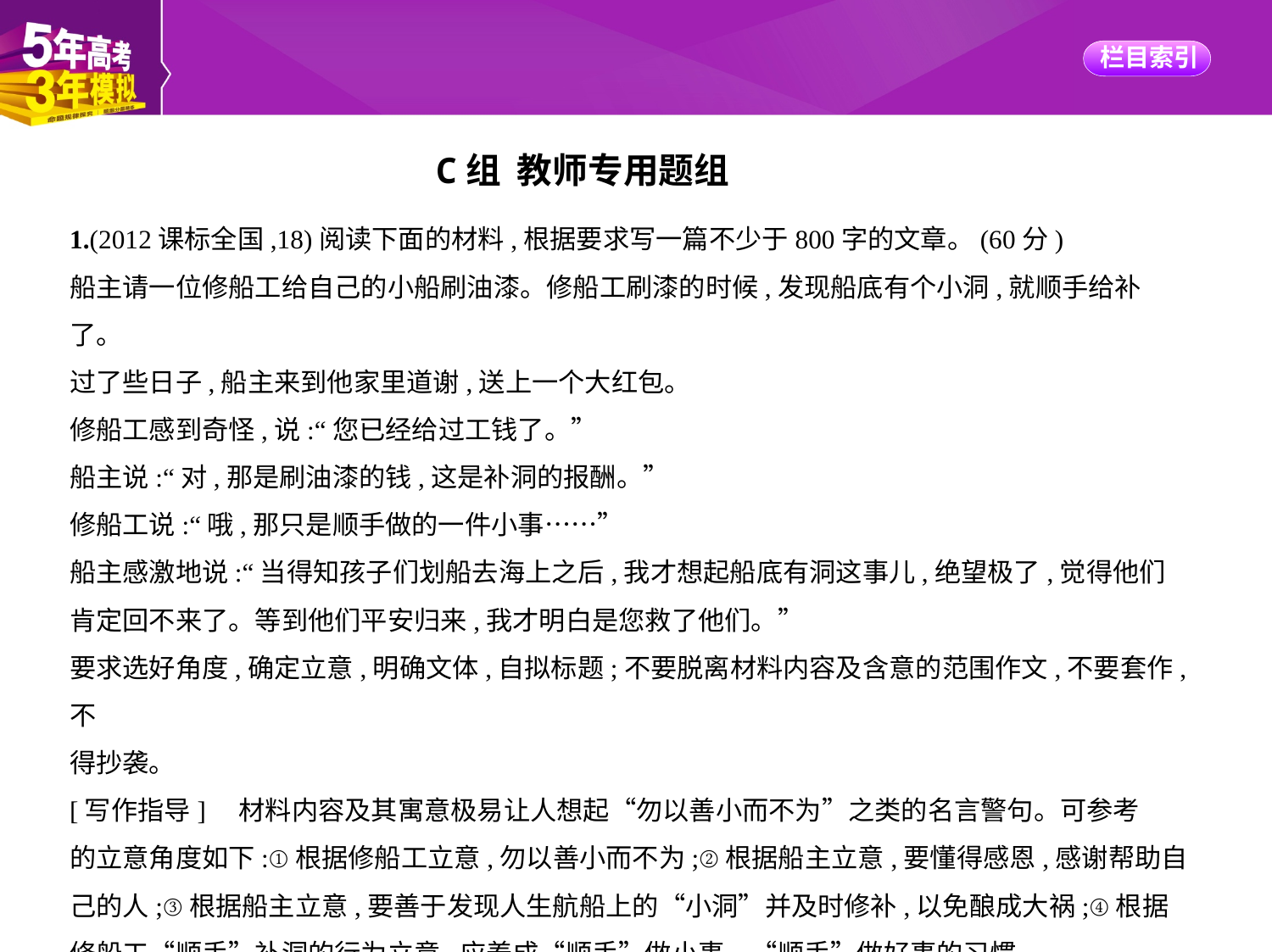

C组  教师专用题组
1.(2012课标全国,18)阅读下面的材料,根据要求写一篇不少于800字的文章。(60分)
船主请一位修船工给自己的小船刷油漆。修船工刷漆的时候,发现船底有个小洞,就顺手给补
了。
过了些日子,船主来到他家里道谢,送上一个大红包。
修船工感到奇怪,说:“您已经给过工钱了。”
船主说:“对,那是刷油漆的钱,这是补洞的报酬。”
修船工说:“哦,那只是顺手做的一件小事……”
船主感激地说:“当得知孩子们划船去海上之后,我才想起船底有洞这事儿,绝望极了,觉得他们
肯定回不来了。等到他们平安归来,我才明白是您救了他们。”
要求选好角度,确定立意,明确文体,自拟标题;不要脱离材料内容及含意的范围作文,不要套作,不
得抄袭。
[写作指导]　材料内容及其寓意极易让人想起“勿以善小而不为”之类的名言警句。可参考
的立意角度如下:①根据修船工立意,勿以善小而不为;②根据船主立意,要懂得感恩,感谢帮助自
己的人;③根据船主立意,要善于发现人生航船上的“小洞”并及时修补,以免酿成大祸;④根据
修船工“顺手”补洞的行为立意,应养成“顺手”做小事、“顺手”做好事的习惯。